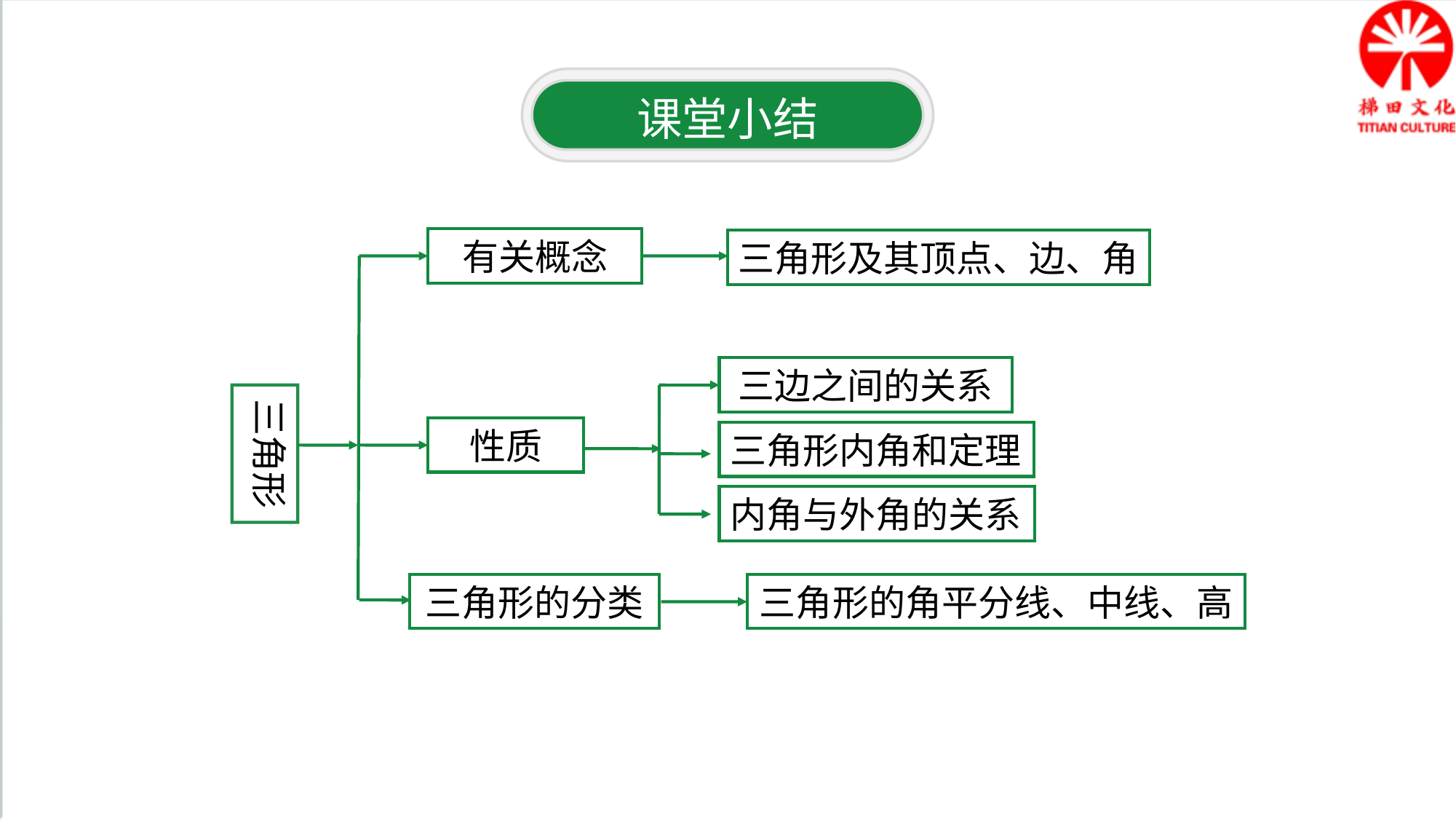

课堂小结
有关概念
三角形及其顶点、边、角

三边之间的关系
三角形

性质
三角形内角和定理

内角与外角的关系

三角形的分类
三角形的角平分线、中线、高